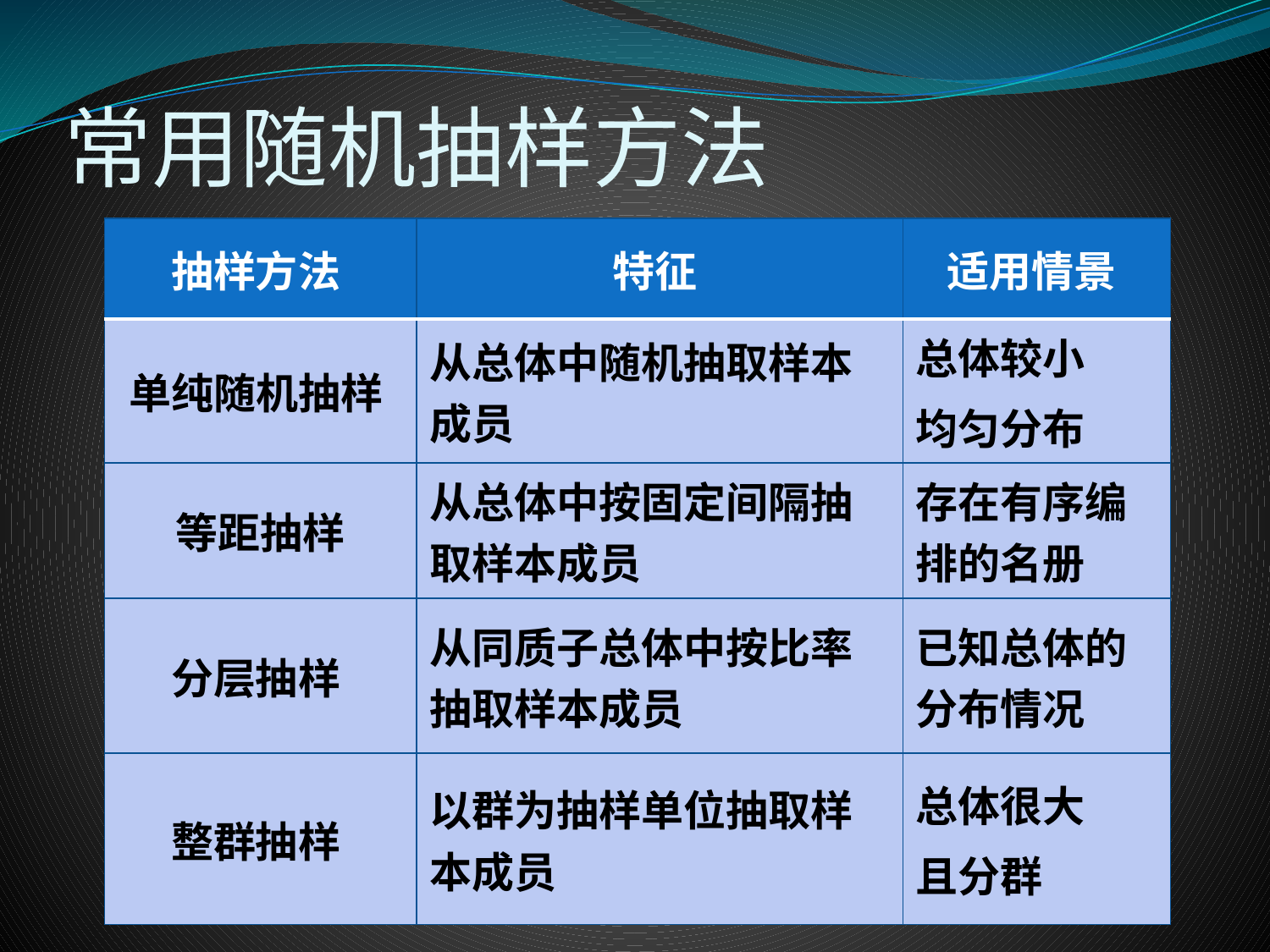

# 常用随机抽样方法
| 抽样方法 | 特征 | 适用情景 |
| --- | --- | --- |
| 单纯随机抽样 | 从总体中随机抽取样本成员 | 总体较小 均匀分布 |
| 等距抽样 | 从总体中按固定间隔抽取样本成员 | 存在有序编排的名册 |
| 分层抽样 | 从同质子总体中按比率抽取样本成员 | 已知总体的分布情况 |
| 整群抽样 | 以群为抽样单位抽取样本成员 | 总体很大 且分群 |